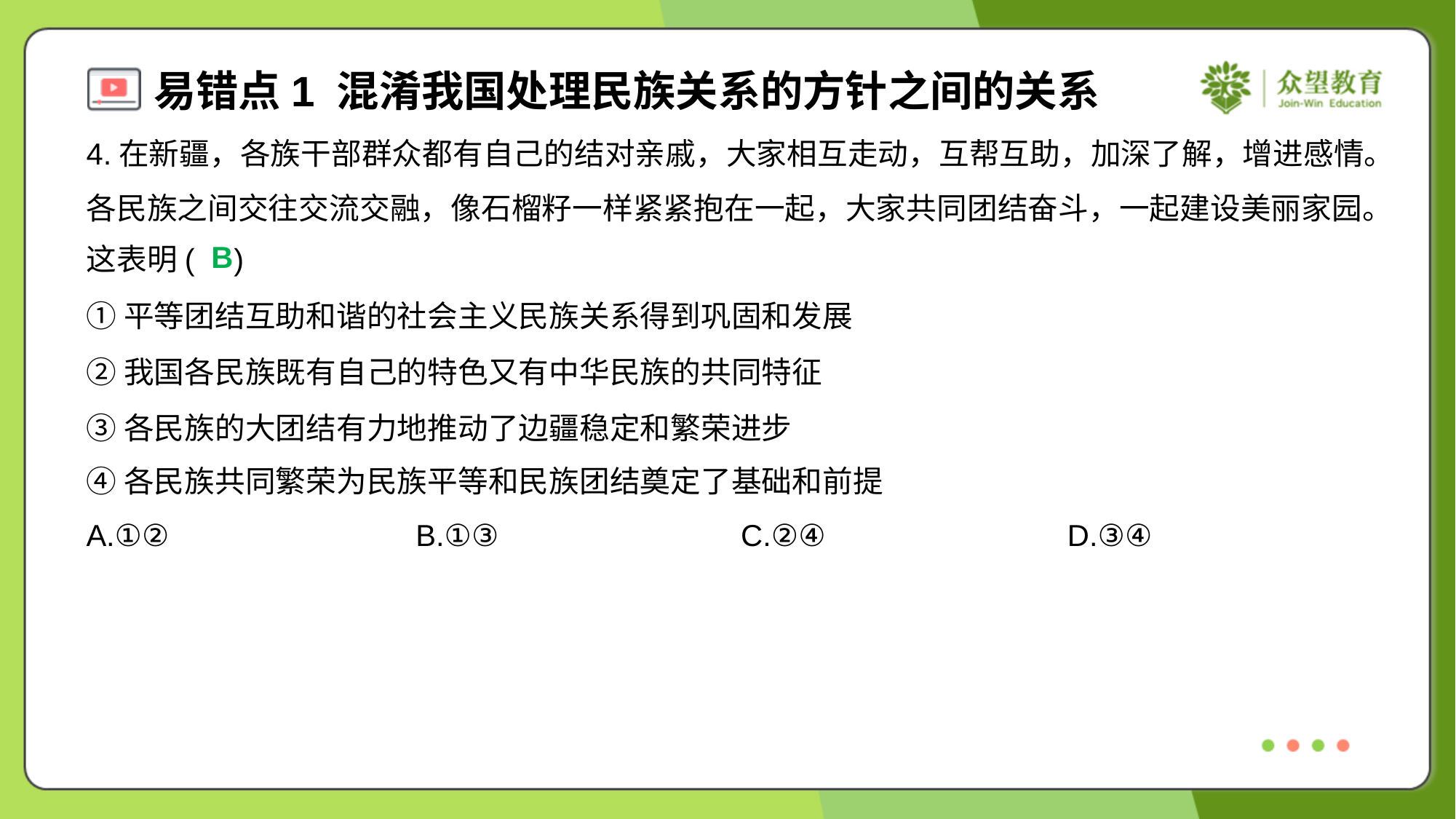

4.在新疆，各族干部群众都有自己的结对亲戚，大家相互走动，互帮互助，加深了解，增进感情。
各民族之间交往交流交融，像石榴籽一样紧紧抱在一起，大家共同团结奋斗，一起建设美丽家园。
这表明(     )
B
①平等团结互助和谐的社会主义民族关系得到巩固和发展
②我国各民族既有自己的特色又有中华民族的共同特征
③各民族的大团结有力地推动了边疆稳定和繁荣进步
④各民族共同繁荣为民族平等和民族团结奠定了基础和前提
A.①②	B.①③	C.②④	D.③④